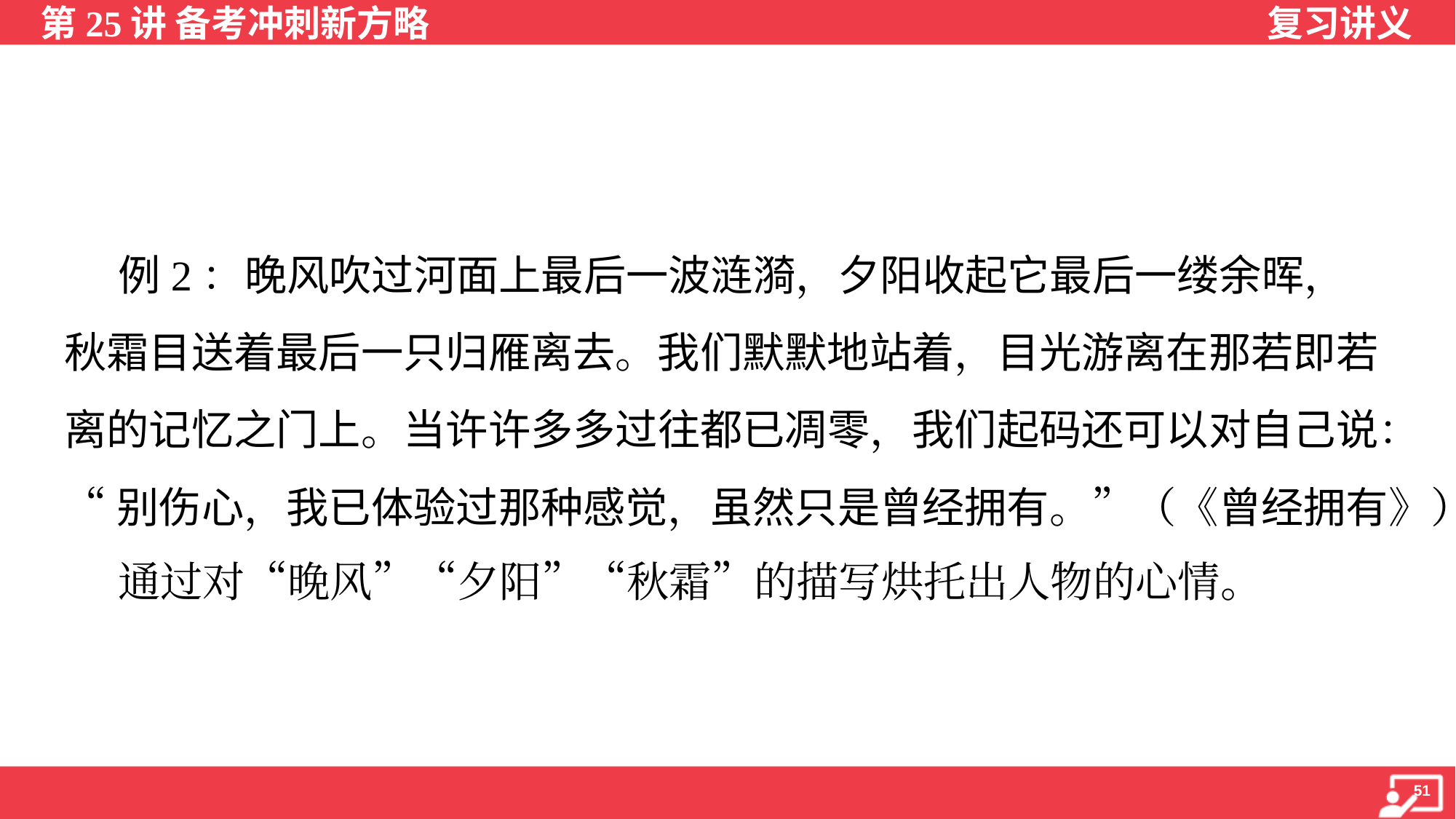

例2：晚风吹过河面上最后一波涟漪，夕阳收起它最后一缕余晖，
秋霜目送着最后一只归雁离去。我们默默地站着，目光游离在那若即若
离的记忆之门上。当许许多多过往都已凋零，我们起码还可以对自己说：
“别伤心，我已体验过那种感觉，虽然只是曾经拥有。”（《曾经拥有》）
    通过对“晚风”“夕阳”“秋霜”的描写烘托出人物的心情。